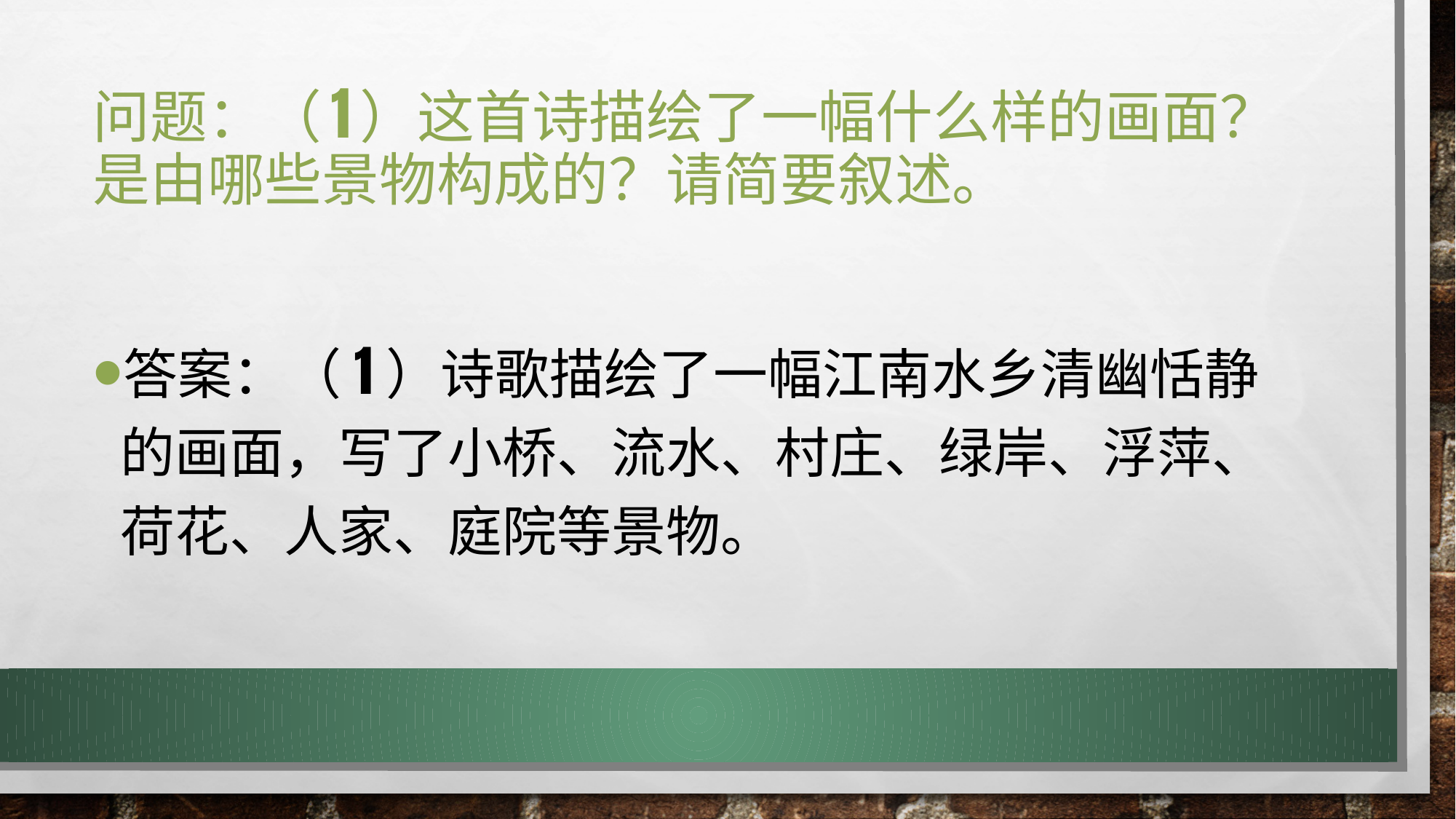

# 问题：（1）这首诗描绘了一幅什么样的画面？是由哪些景物构成的？请简要叙述。
答案：（1）诗歌描绘了一幅江南水乡清幽恬静的画面，写了小桥、流水、村庄、绿岸、浮萍、荷花、人家、庭院等景物。